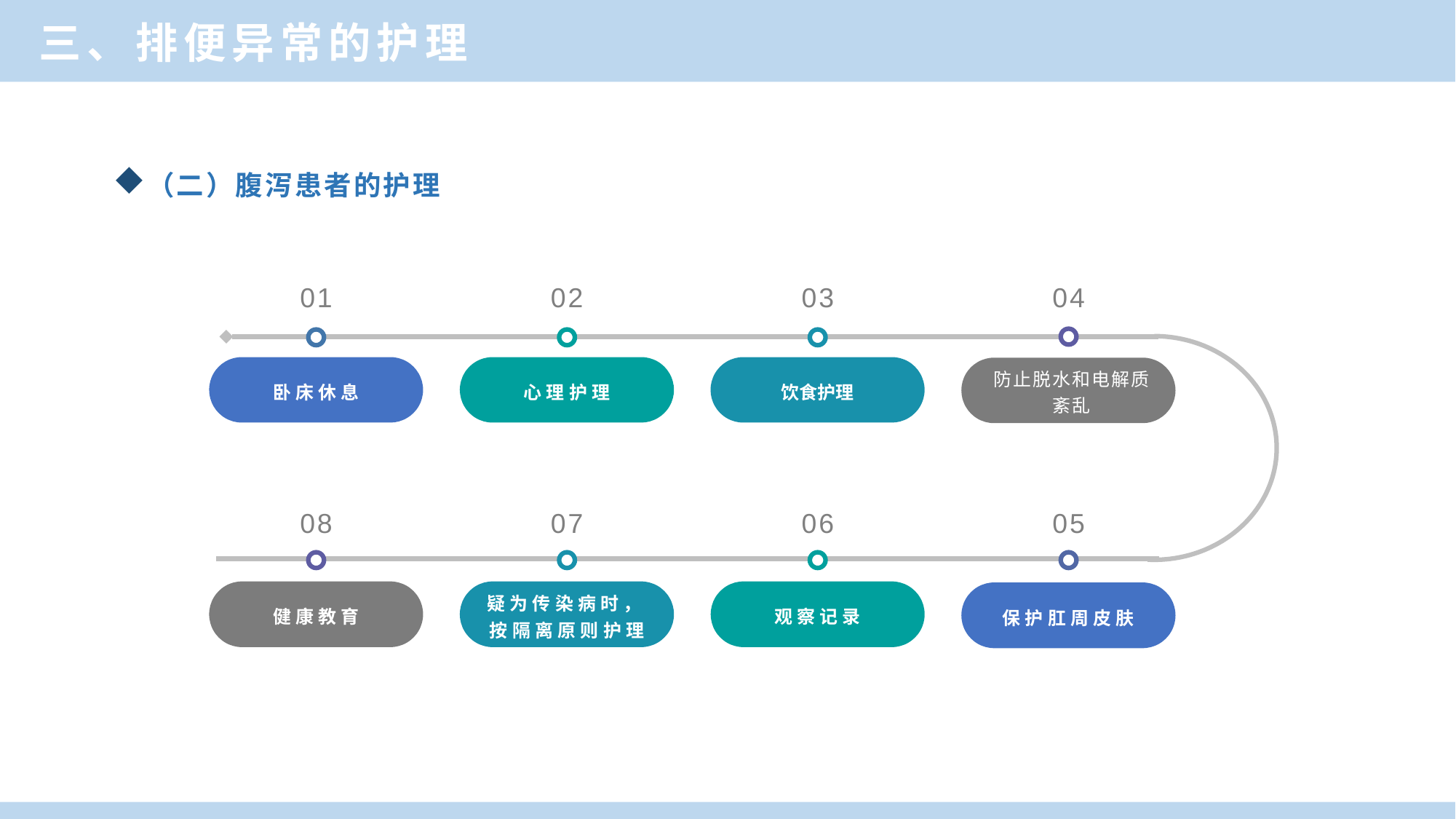

三、排便异常的护理
（二）腹泻患者的护理
04
01
02
03

卧床休息

心理护理

饮食护理

防止脱水和电解质
紊乱
08
07
06
05

健康教育

疑为传染病时，按隔离原则护理

观察记录

保护肛周皮肤